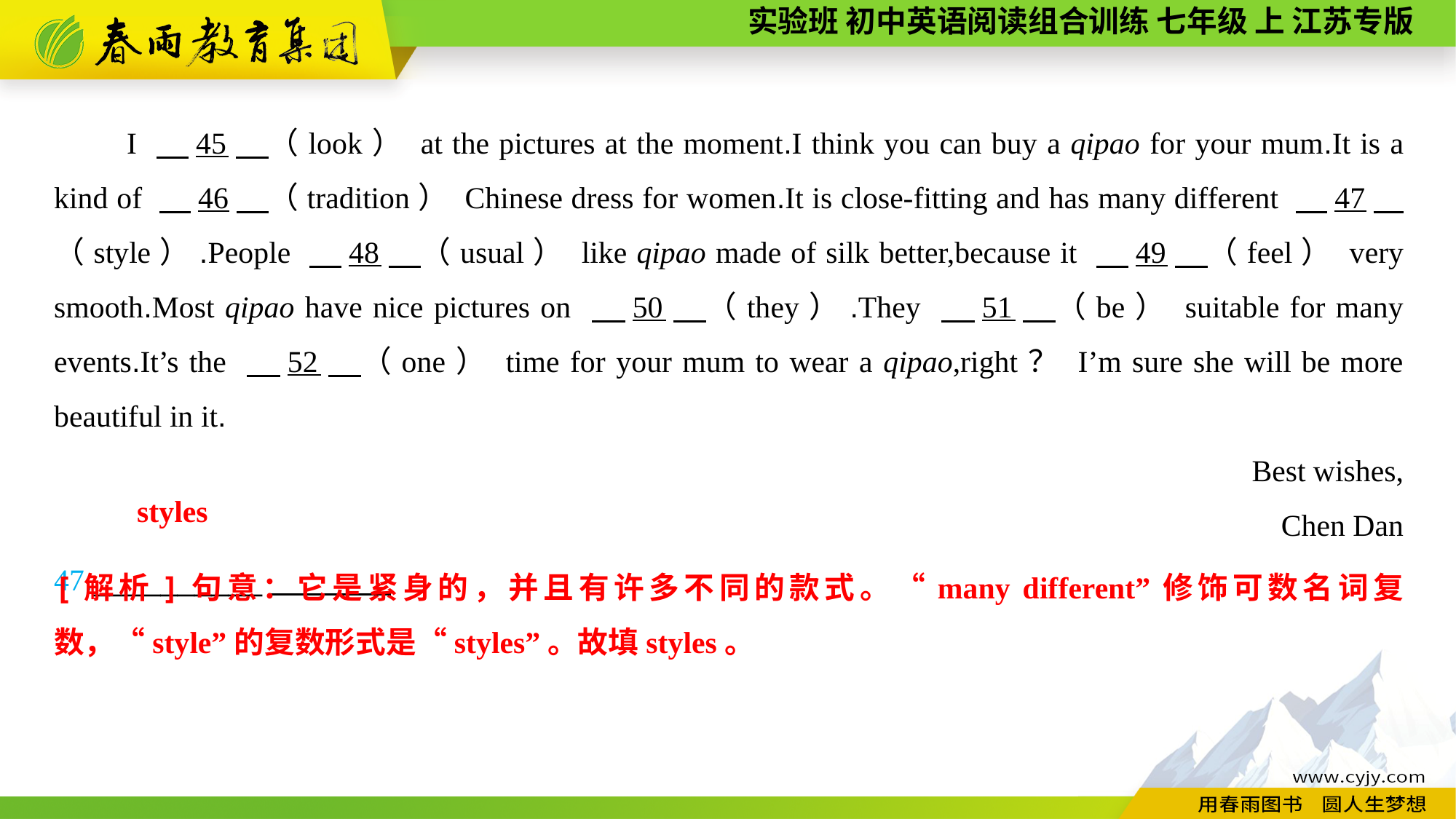

I 　45　（look） at the pictures at the moment.I think you can buy a qipao for your mum.It is a kind of 　46　（tradition） Chinese dress for women.It is close-fitting and has many different 　47　（style）.People 　48　（usual） like qipao made of silk better,because it 　49　（feel） very smooth.Most qipao have nice pictures on 　50　（they）.They 　51　（be） suitable for many events.It’s the 　52　（one） time for your mum to wear a qipao,right？ I’m sure she will be more beautiful in it.
Best wishes,
Chen Dan
47.__________
styles
[解析]句意：它是紧身的，并且有许多不同的款式。“many different”修饰可数名词复数，“style”的复数形式是“styles”。故填styles。